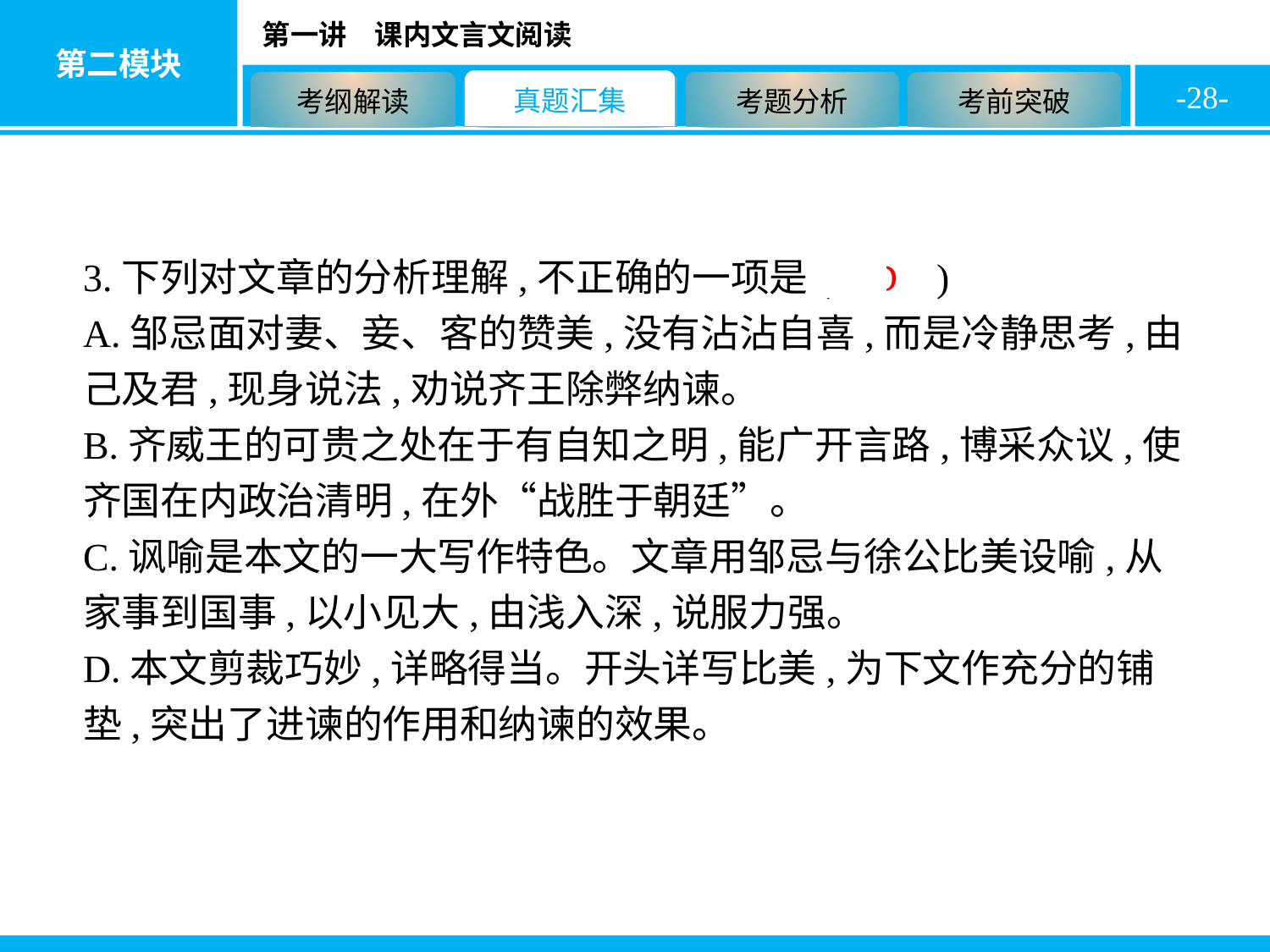

-28-
3.下列对文章的分析理解,不正确的一项是(    D    )
A.邹忌面对妻、妾、客的赞美,没有沾沾自喜,而是冷静思考,由己及君,现身说法,劝说齐王除弊纳谏。
B.齐威王的可贵之处在于有自知之明,能广开言路,博采众议,使齐国在内政治清明,在外“战胜于朝廷”。
C.讽喻是本文的一大写作特色。文章用邹忌与徐公比美设喻,从家事到国事,以小见大,由浅入深,说服力强。
D.本文剪裁巧妙,详略得当。开头详写比美,为下文作充分的铺垫,突出了进谏的作用和纳谏的效果。